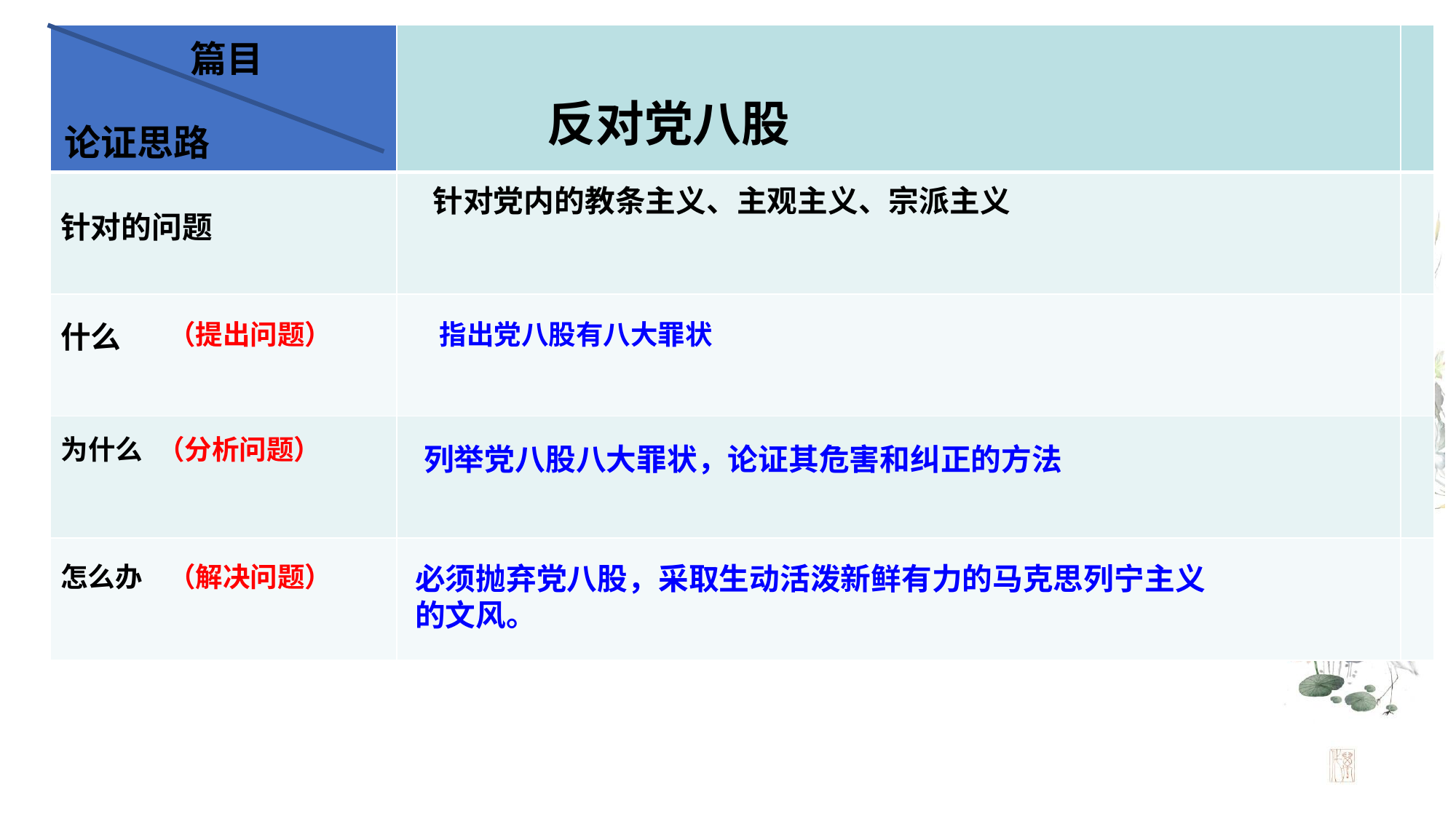

| 篇目 论证思路 | 反对党八股 |  |
| --- | --- | --- |
|  |  |  |
|  |  |  |
|  |  |  |
|  |  |  |
针对党内的教条主义、主观主义、宗派主义
针对的问题
什么
（提出问题）
指出党八股有八大罪状
为什么
（分析问题）
列举党八股八大罪状，论证其危害和纠正的方法
怎么办
（解决问题）
必须抛弃党八股，采取生动活泼新鲜有力的马克思列宁主义的文风。